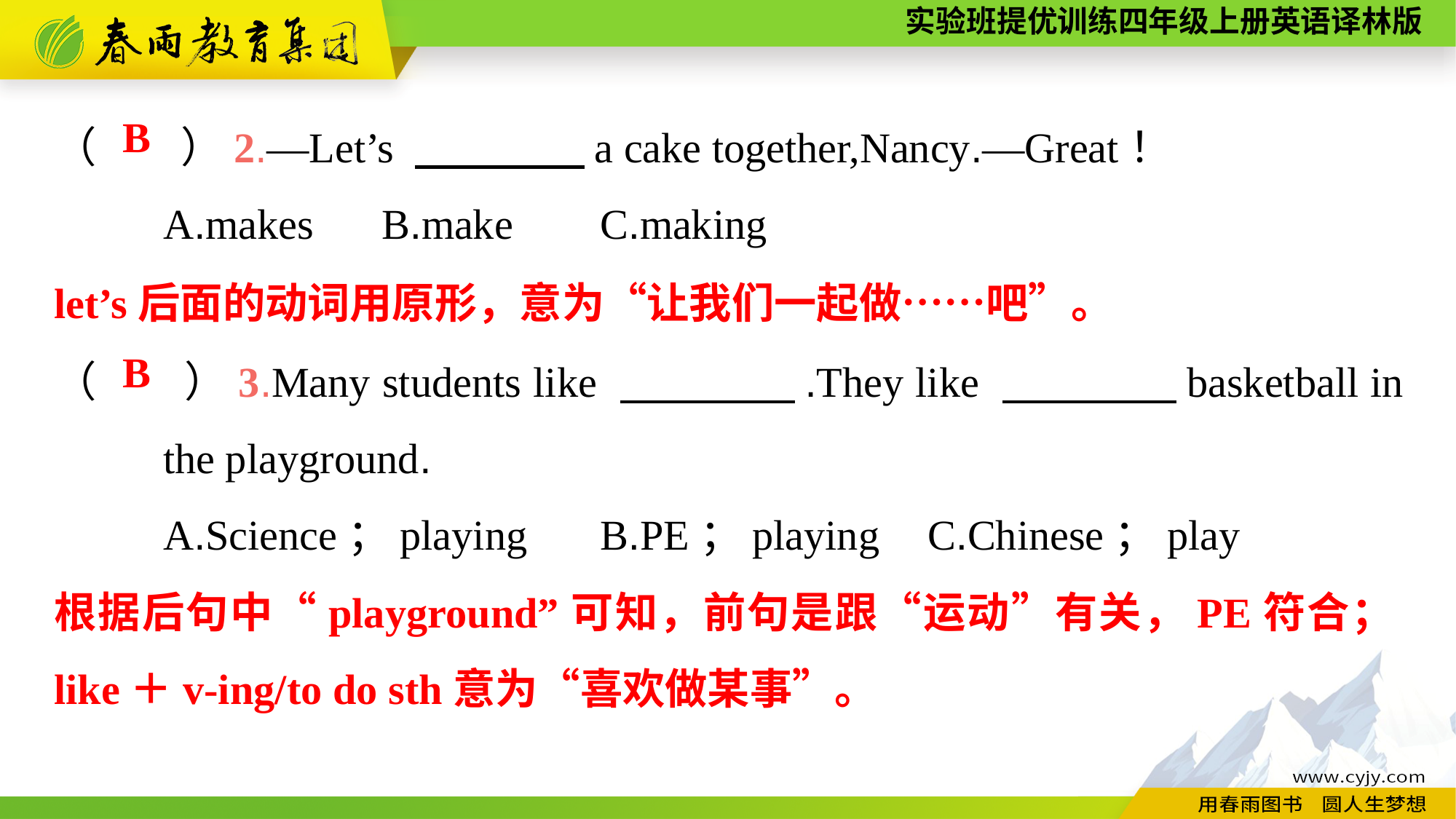

（　　）2.—Let’s 　　　　a cake together,Nancy.—Great！
	A.makes	B.make	C.making
B
let’s后面的动词用原形，意为“让我们一起做……吧”。
（　　）3.Many students like 　　　　.They like 　　　　basketball in 	the playground.
	A.Science；playing	B.PE；playing	C.Chinese；play
B
根据后句中“playground”可知，前句是跟“运动”有关，PE符合；like＋v-ing/to do sth意为“喜欢做某事”。